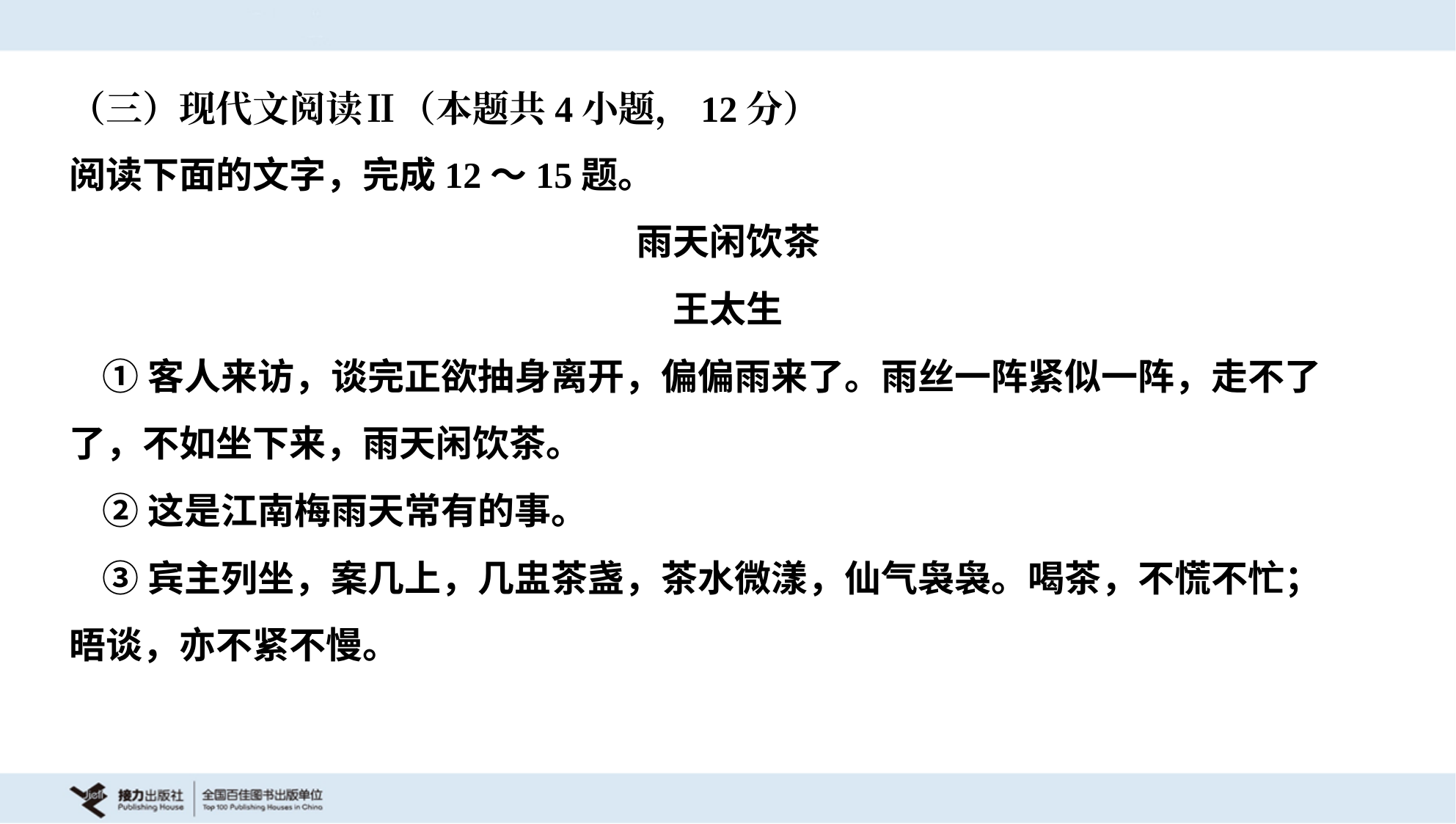

（三）现代文阅读Ⅱ（本题共4小题，12分）
阅读下面的文字，完成12～15题。
雨天闲饮茶
王太生
    ①客人来访，谈完正欲抽身离开，偏偏雨来了。雨丝一阵紧似一阵，走不了
了，不如坐下来，雨天闲饮茶。
    ②这是江南梅雨天常有的事。
    ③宾主列坐，案几上，几盅茶盏，茶水微漾，仙气袅袅。喝茶，不慌不忙；
晤谈，亦不紧不慢。